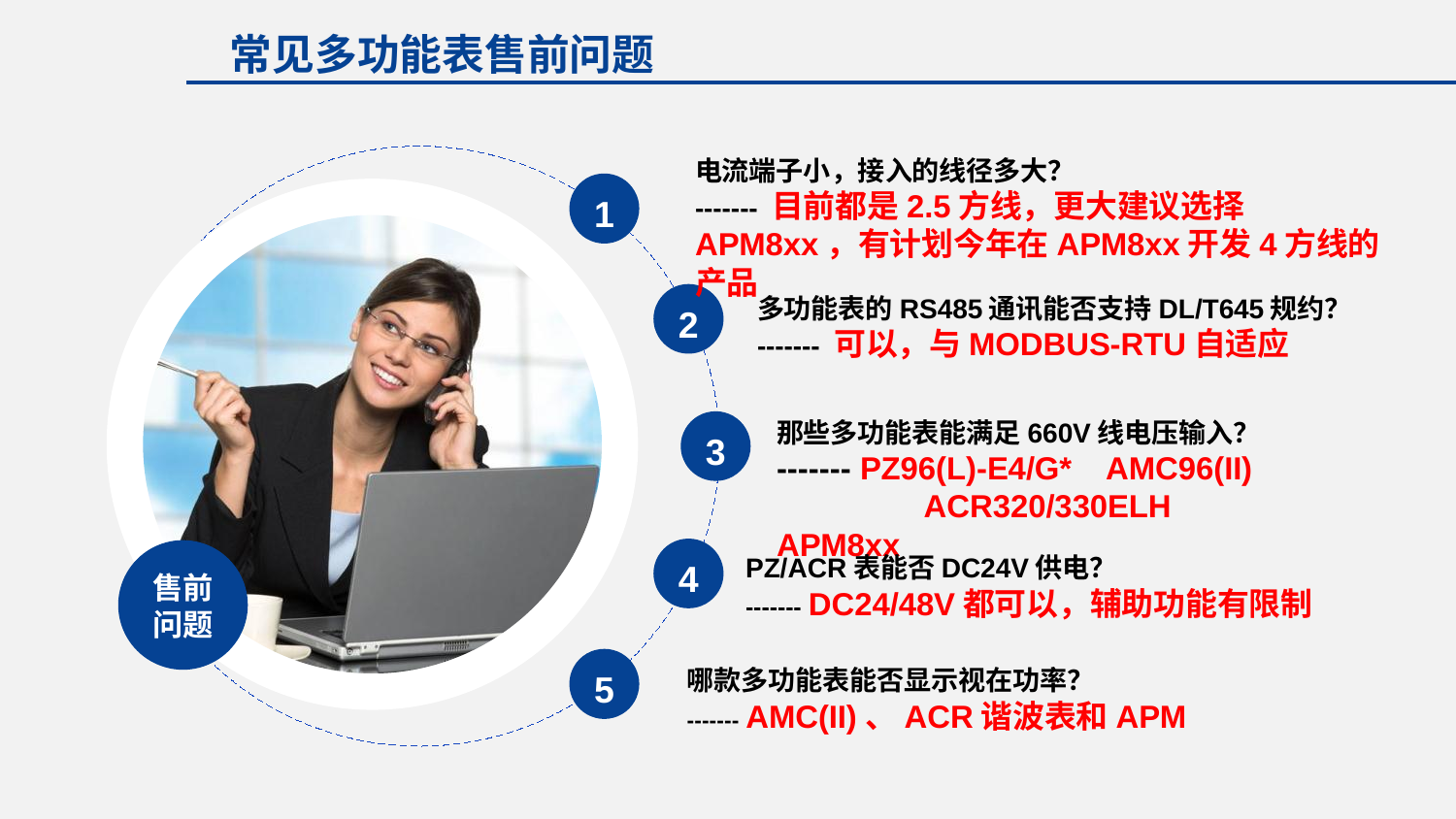

常见多功能表售前问题

电流端子小，接入的线径多大？
------- 目前都是2.5方线，更大建议选择APM8xx，有计划今年在APM8xx开发4方线的产品
1

2
多功能表的RS485通讯能否支持DL/T645规约？
------- 可以，与MODBUS-RTU自适应
那些多功能表能满足660V线电压输入？
------- PZ96(L)-E4/G*    AMC96(II)                    ACR320/330ELH  APM8xx
3
4

PZ/ACR表能否DC24V供电？
------- DC24/48V都可以，辅助功能有限制
售前问题
5
哪款多功能表能否显示视在功率？
------- AMC(II)、ACR谐波表和APM